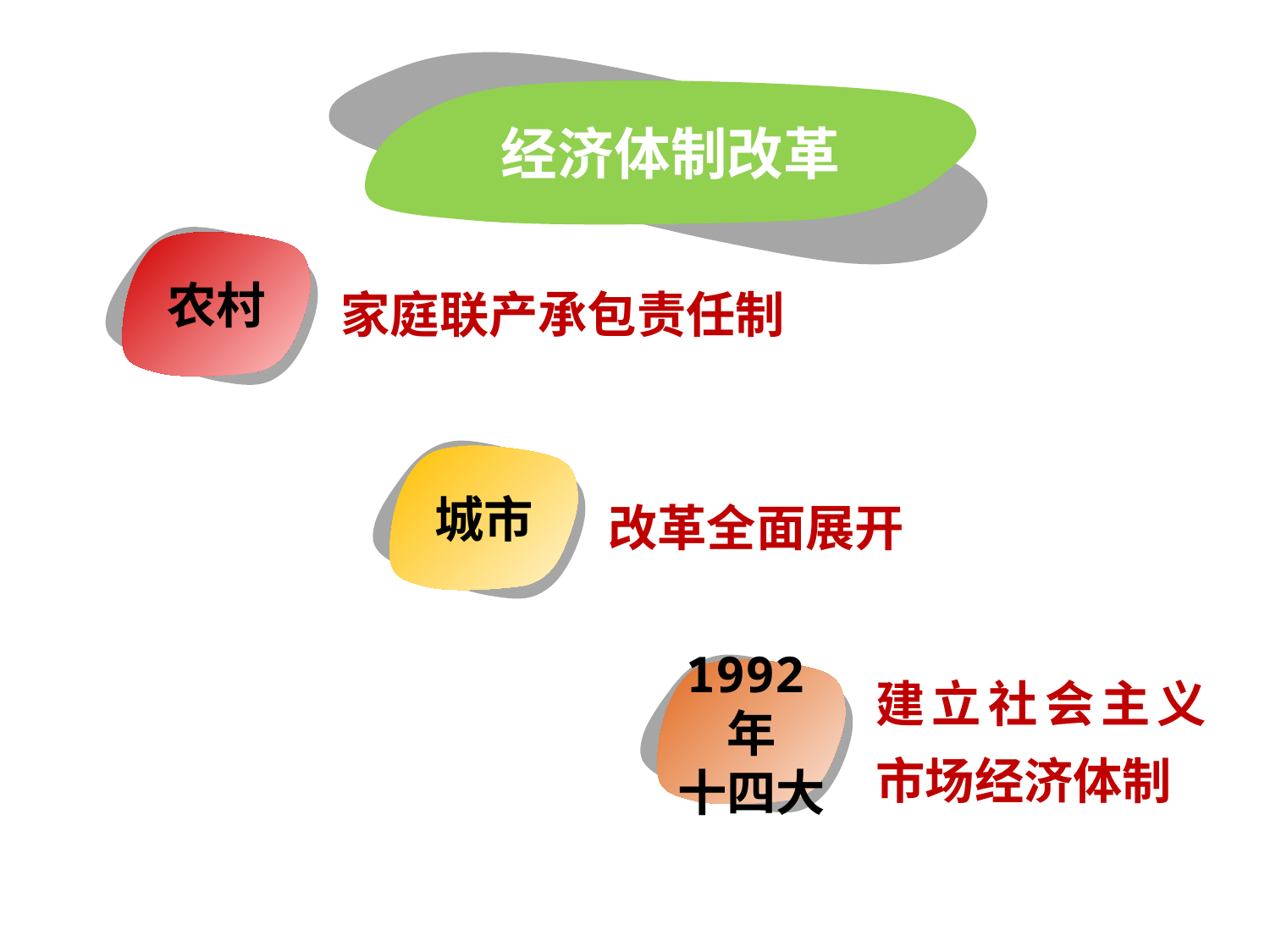

经济体制改革

农村
家庭联产承包责任制

城市
改革全面展开

1992年
十四大
建立社会主义市场经济体制